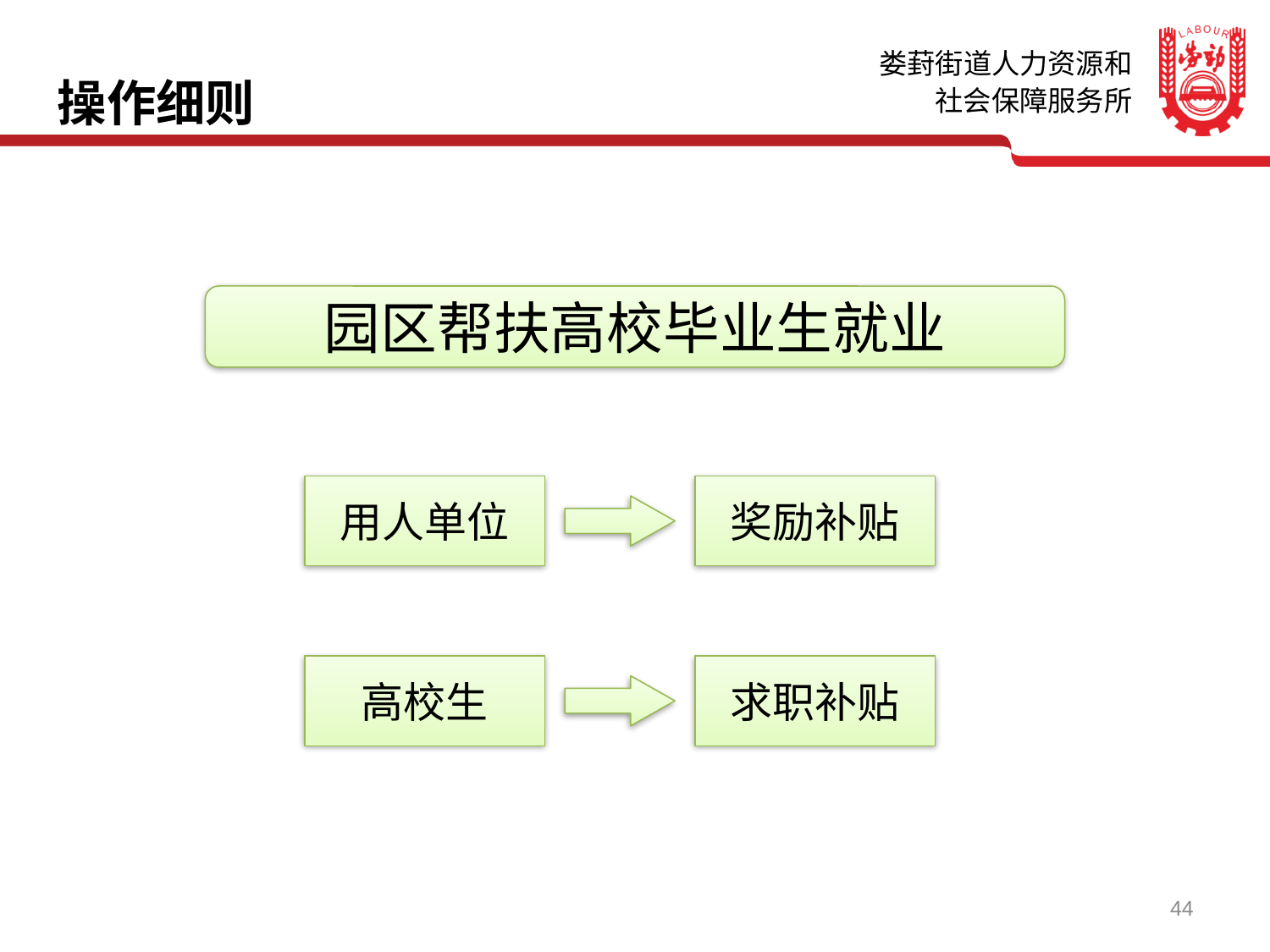

操作细则
园区帮扶高校毕业生就业
用人单位
奖励补贴

高校生
求职补贴

44